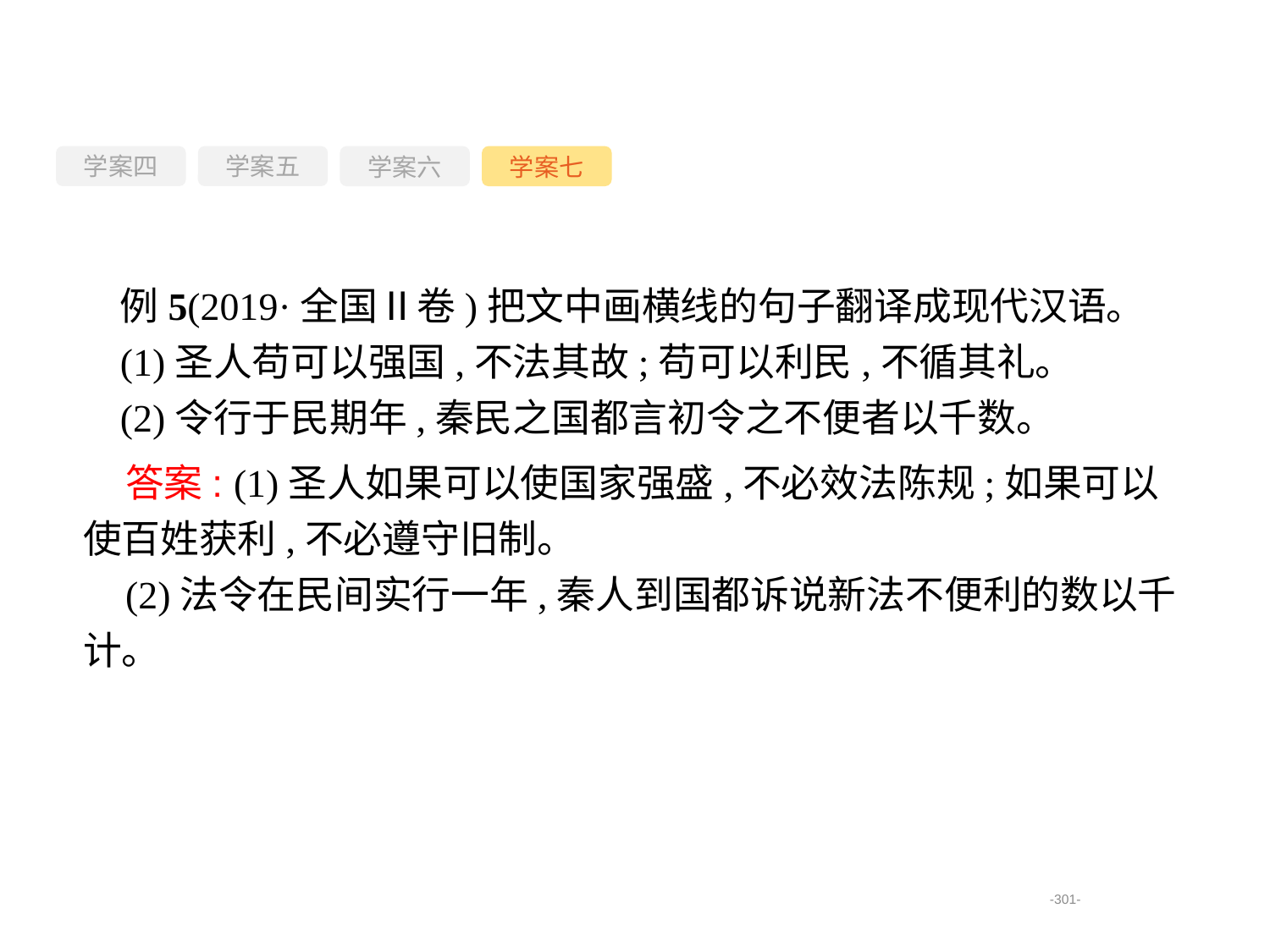

学案四
学案六
学案七
学案五
例5(2019·全国Ⅱ卷)把文中画横线的句子翻译成现代汉语。
(1)圣人苟可以强国,不法其故;苟可以利民,不循其礼。
(2)令行于民期年,秦民之国都言初令之不便者以千数。
答案: (1)圣人如果可以使国家强盛,不必效法陈规;如果可以使百姓获利,不必遵守旧制。
(2)法令在民间实行一年,秦人到国都诉说新法不便利的数以千计。
-301-